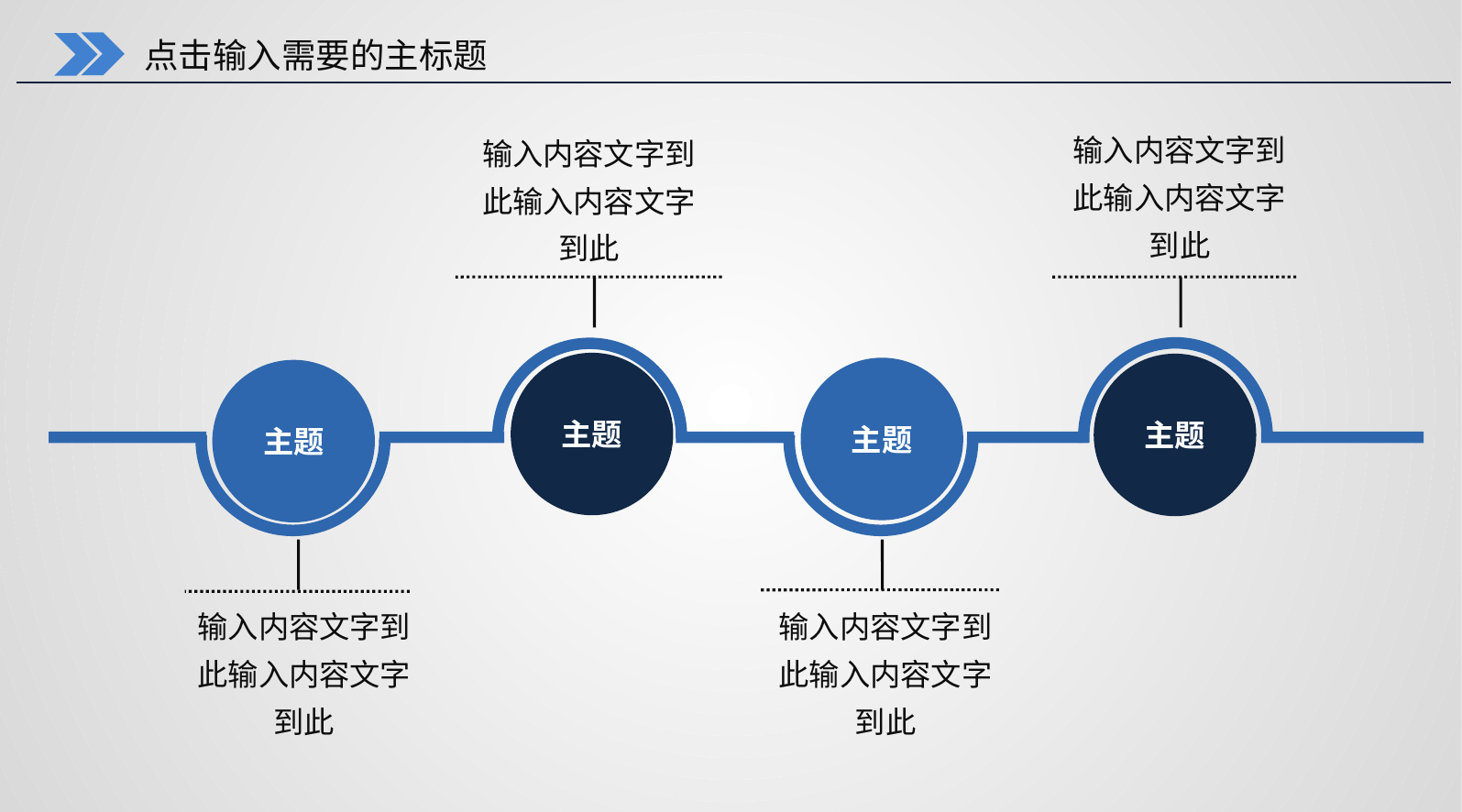

点击输入需要的主标题

输入内容文字到此输入内容文字到此

输入内容文字到此输入内容文字到此

主题
主题
主题
主题

输入内容文字到此输入内容文字到此

输入内容文字到此输入内容文字到此